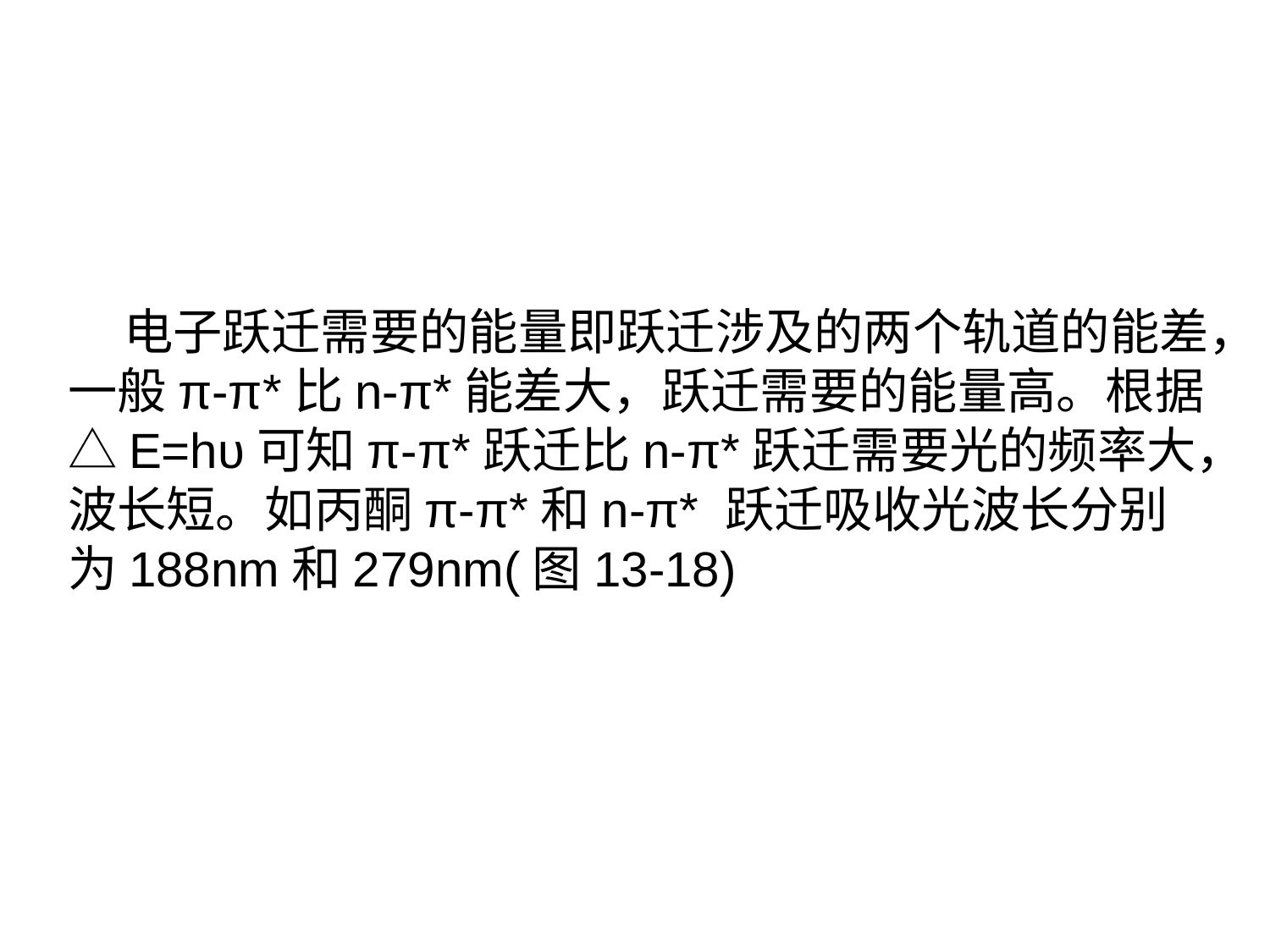

电子跃迁需要的能量即跃迁涉及的两个轨道的能差，一般π-π*比n-π*能差大，跃迁需要的能量高。根据△Е=hυ可知π-π*跃迁比n-π*跃迁需要光的频率大，波长短。如丙酮π-π*和n-π* 跃迁吸收光波长分别为188nm和279nm(图13-18)